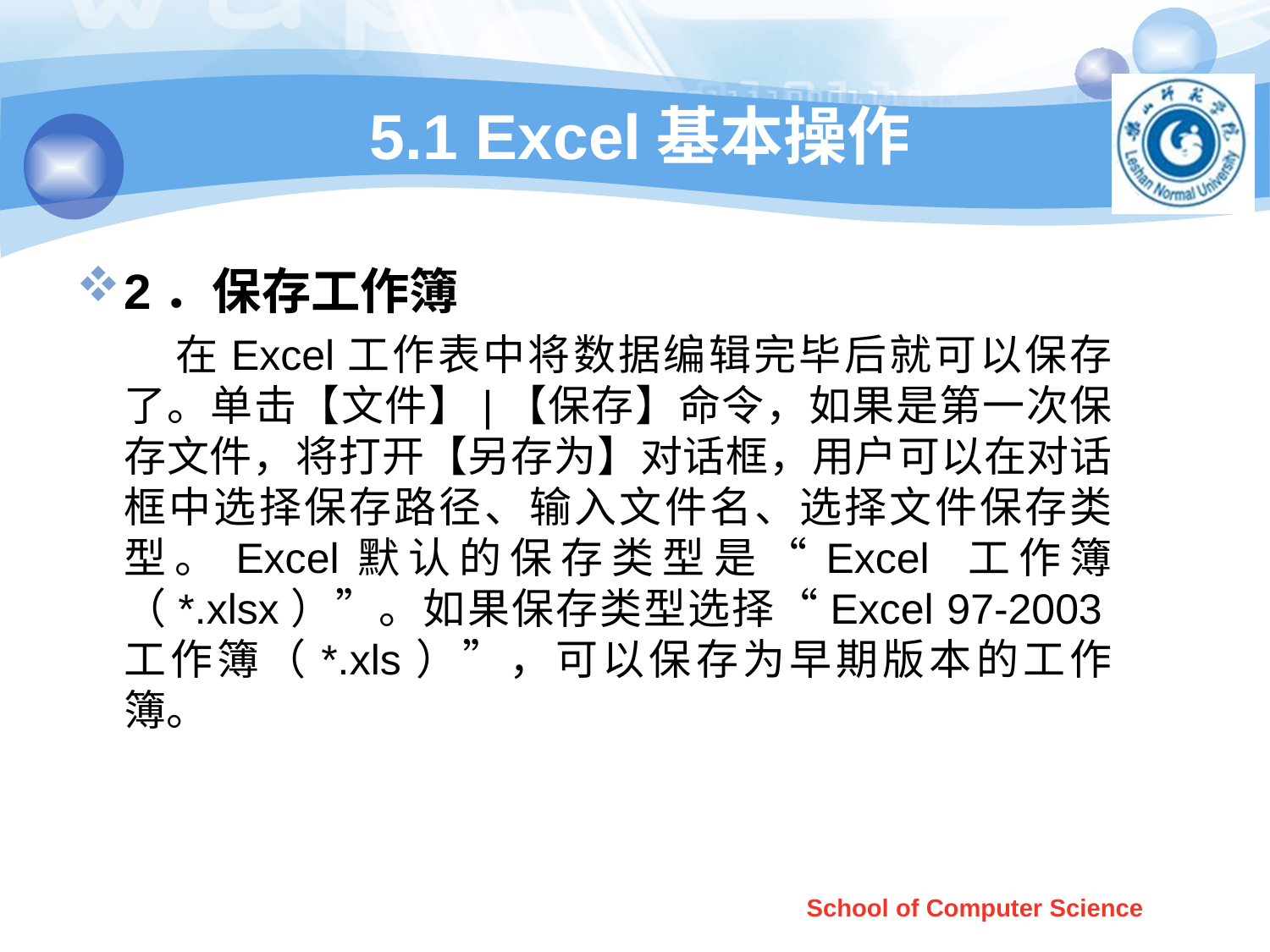

# 5.1 Excel基本操作
2．保存工作簿
       在Excel工作表中将数据编辑完毕后就可以保存了。单击【文件】|【保存】命令，如果是第一次保存文件，将打开【另存为】对话框，用户可以在对话框中选择保存路径、输入文件名、选择文件保存类型。Excel默认的保存类型是“Excel 工作簿（*.xlsx）”。如果保存类型选择“Excel 97-2003工作簿（*.xls）”，可以保存为早期版本的工作簿。

School of Computer Science